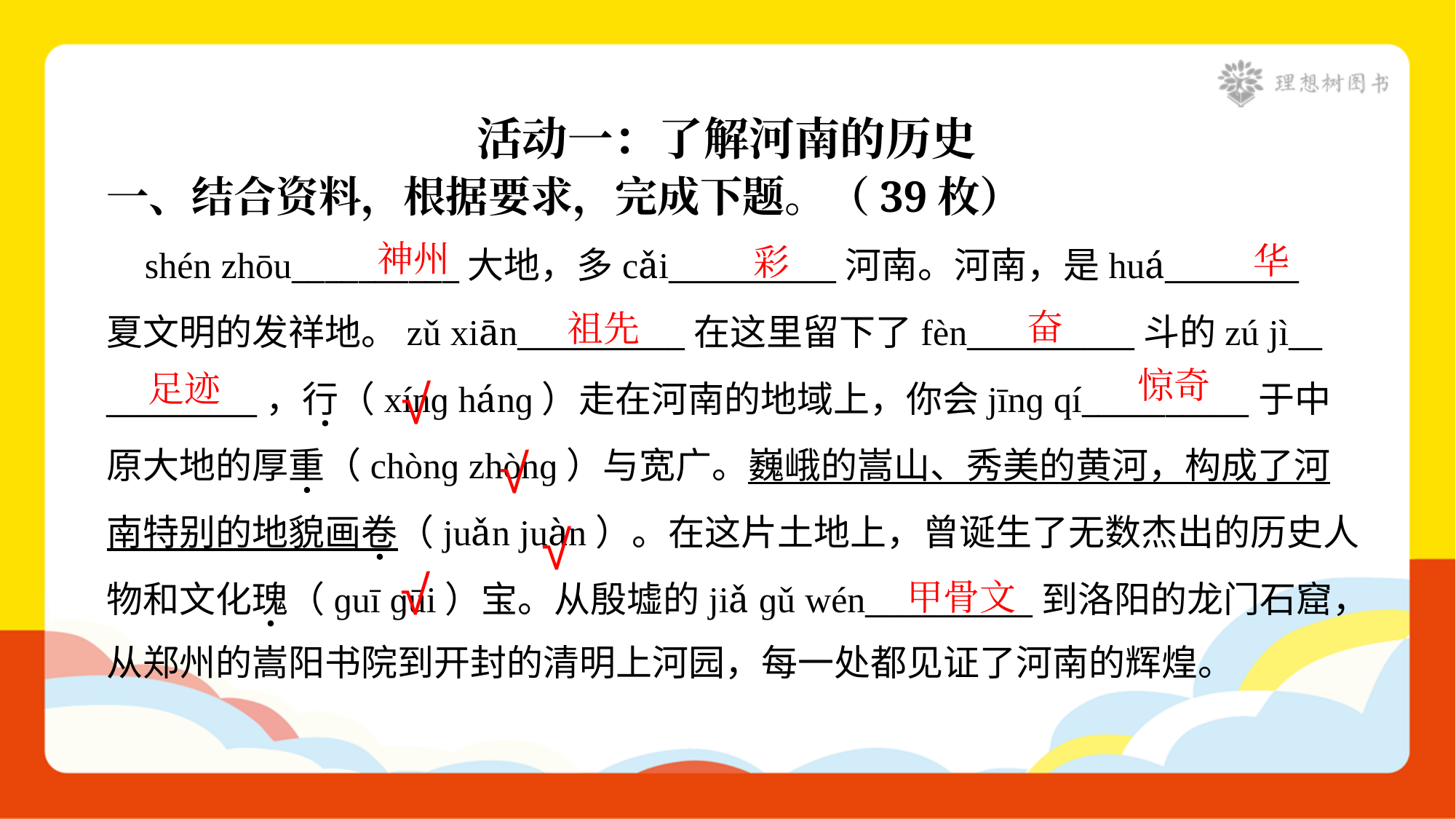

活动一：了解河南的历史
一、结合资料，根据要求，完成下题。（39枚）
神州
华
    shén zhōu__________大地，多cǎi__________河南。河南，是huá________
夏文明的发祥地。zǔ xiān__________在这里留下了fèn__________斗的zú jì__
_________，行（xínɡ hánɡ）走在河南的地域上，你会jīnɡ qí__________于中
原大地的厚重（chònɡ zhònɡ）与宽广。巍峨的嵩山、秀美的黄河，构成了河
南特别的地貌画卷（juǎn juàn）。在这片土地上，曾诞生了无数杰出的历史人
物和文化瑰（ɡuī ɡūi）宝。从殷墟的jiǎ ɡǔ wén__________到洛阳的龙门石窟，
从郑州的嵩阳书院到开封的清明上河园，每一处都见证了河南的辉煌。
彩
奋
祖先
√
惊奇
足迹
√

√

√
甲骨文